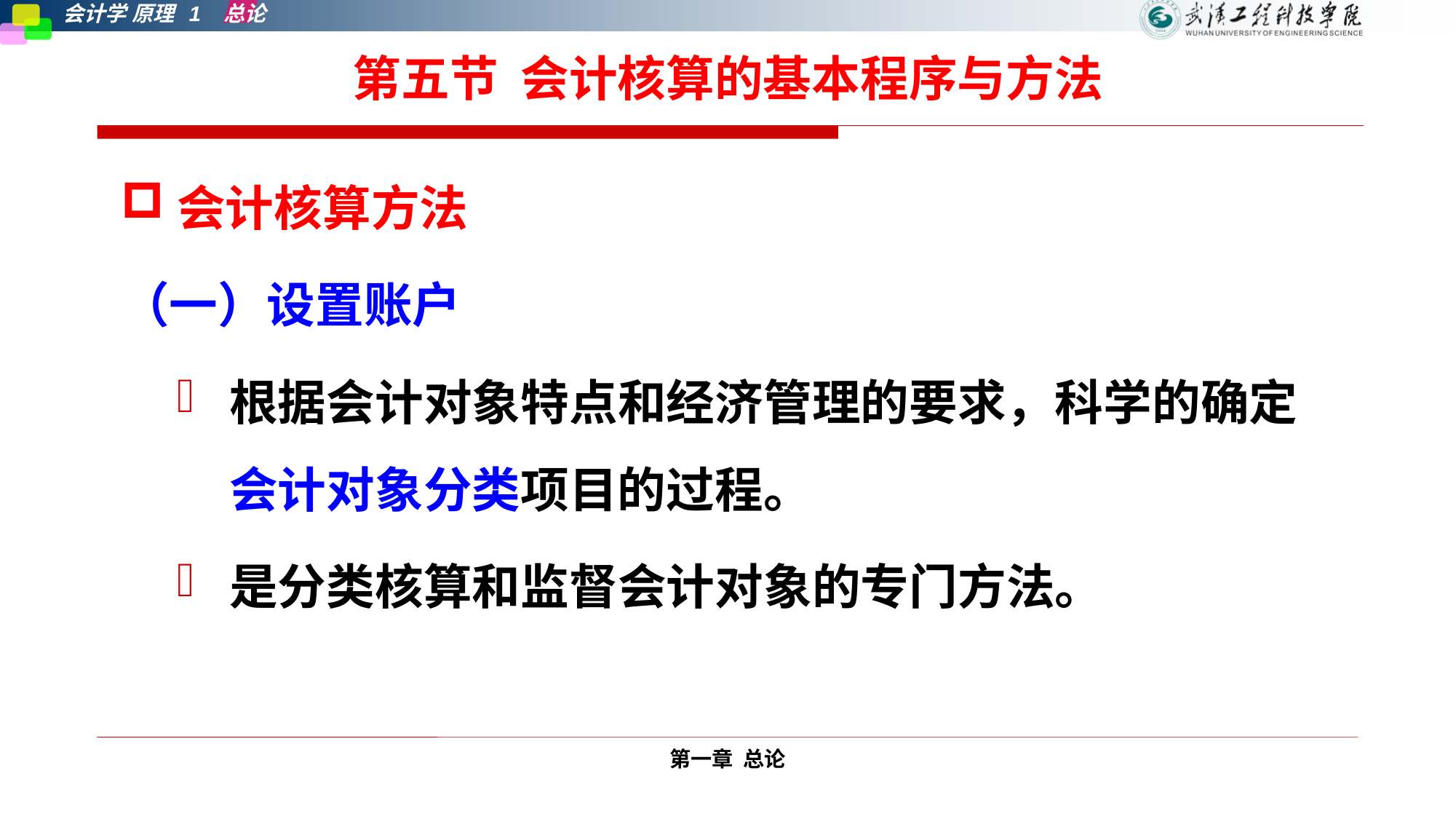

# 第五节  会计核算的基本程序与方法
会计核算方法
（一）设置账户
根据会计对象特点和经济管理的要求，科学的确定会计对象分类项目的过程。
是分类核算和监督会计对象的专门方法。
第一章  总论